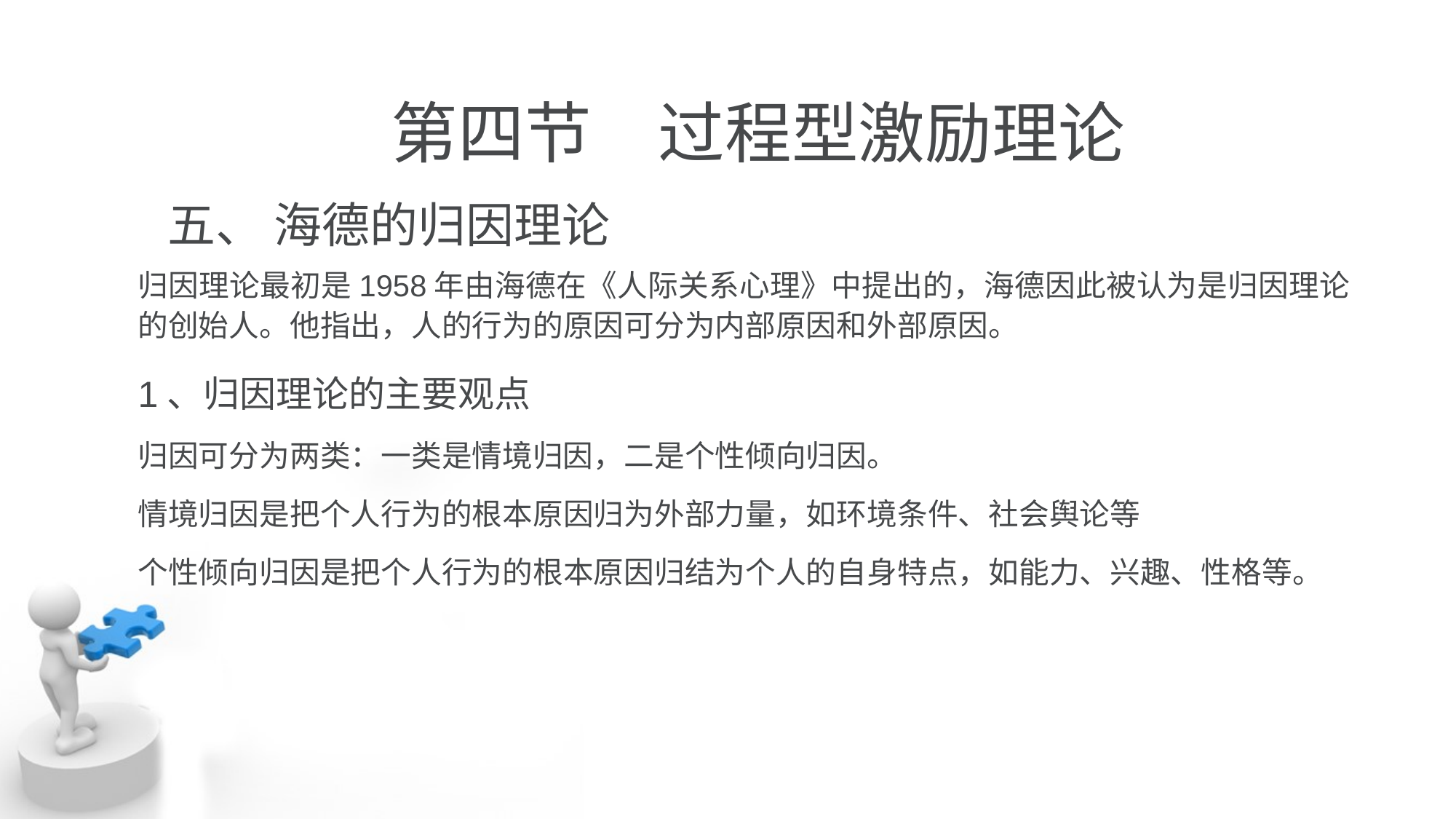

# 第四节　过程型激励理论
五、 海德的归因理论
归因理论最初是1958年由海德在《人际关系心理》中提出的，海德因此被认为是归因理论的创始人。他指出，人的行为的原因可分为内部原因和外部原因。
1、归因理论的主要观点
归因可分为两类：一类是情境归因，二是个性倾向归因。
情境归因是把个人行为的根本原因归为外部力量，如环境条件、社会舆论等
个性倾向归因是把个人行为的根本原因归结为个人的自身特点，如能力、兴趣、性格等。